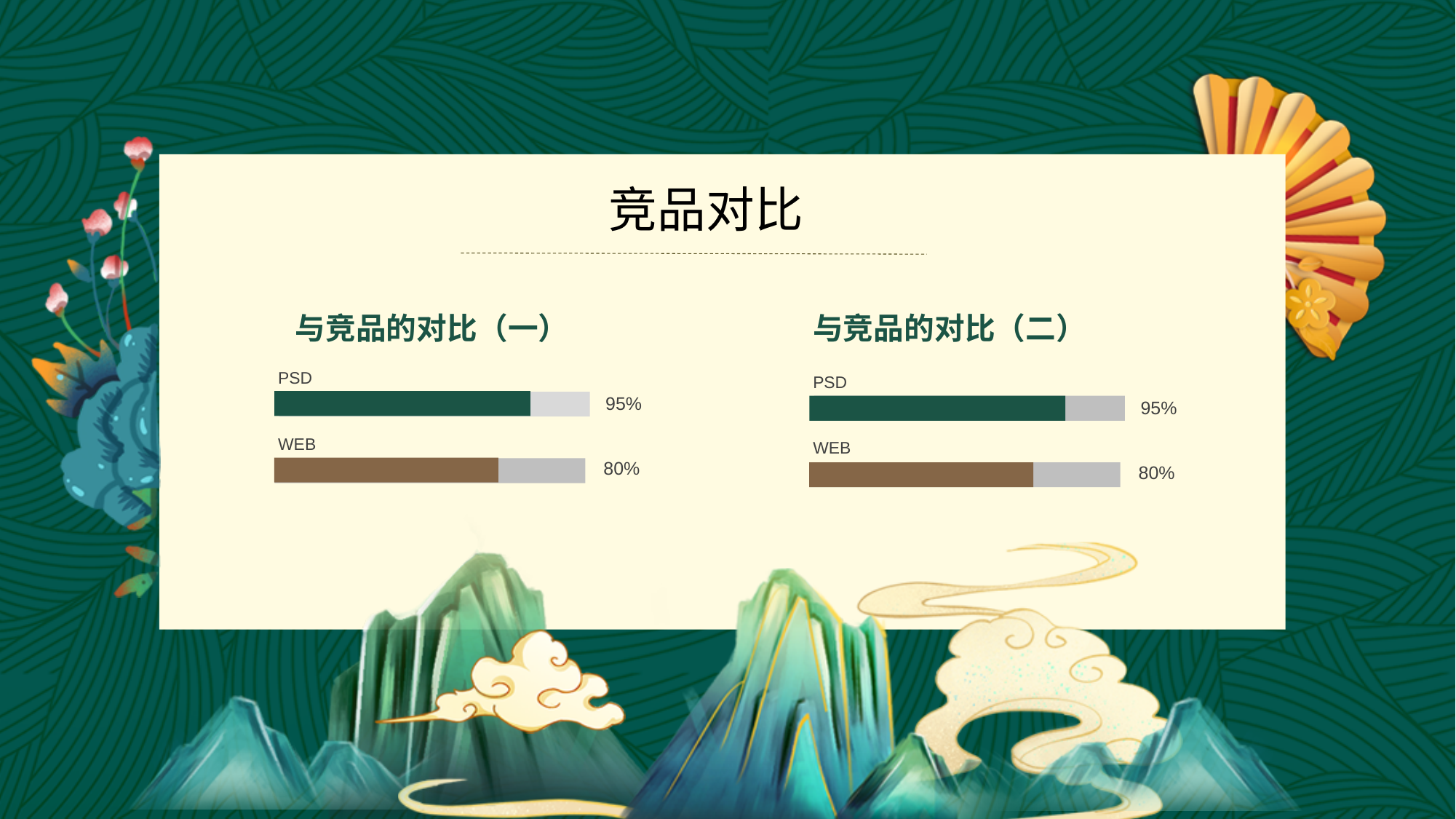

竞品对比
与竞品的对比（一）
与竞品的对比（二）
PSD
95%

WEB
80%
PSD
95%

WEB
80%